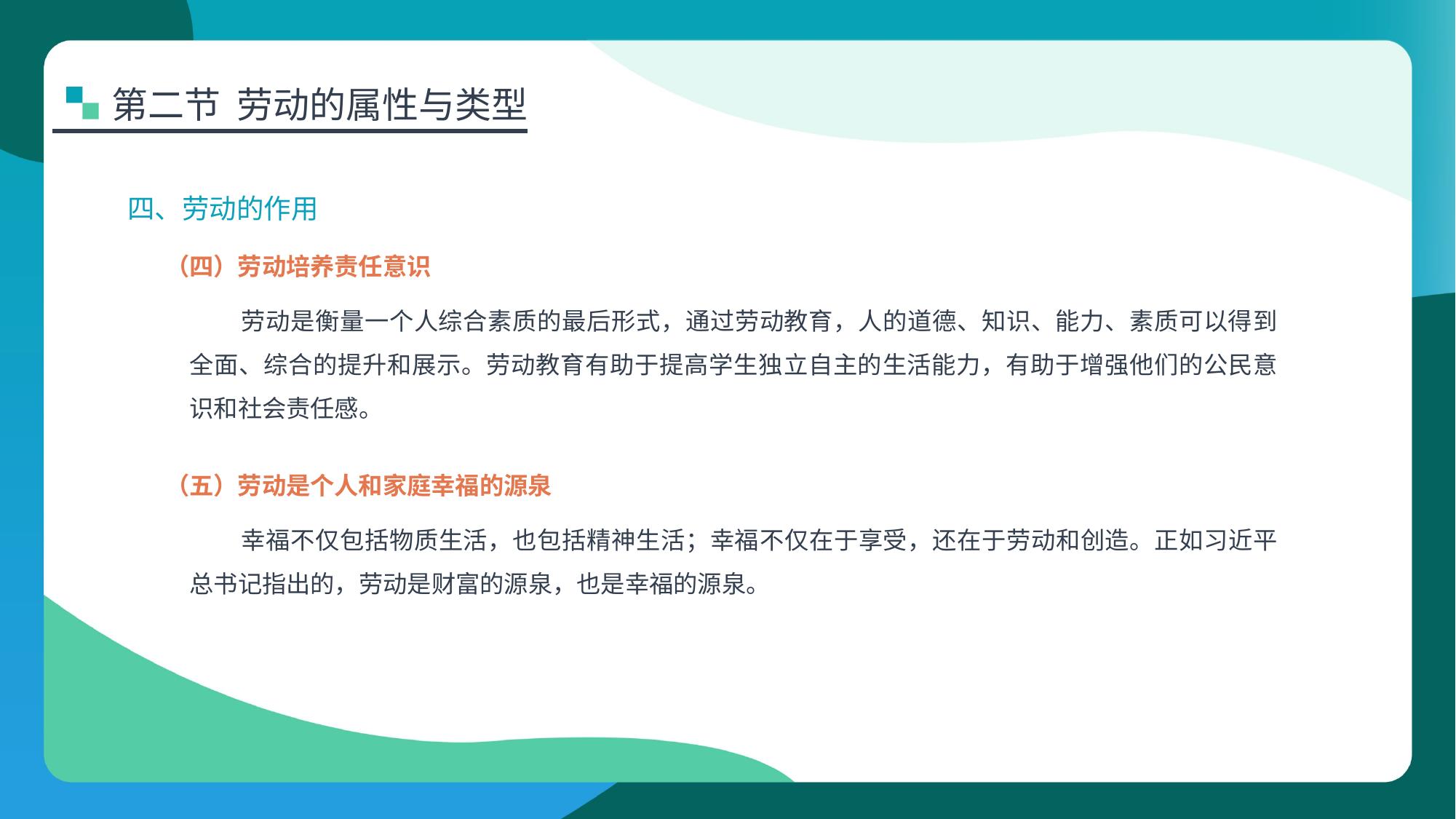

第二节  劳动的属性与类型

四、劳动的作用
（四）劳动培养责任意识
劳动是衡量一个人综合素质的最后形式，通过劳动教育，人的道德、知识、能力、素质可以得到全面、综合的提升和展示。劳动教育有助于提高学生独立自主的生活能力，有助于增强他们的公民意识和社会责任感。
（五）劳动是个人和家庭幸福的源泉
幸福不仅包括物质生活，也包括精神生活；幸福不仅在于享受，还在于劳动和创造。正如习近平总书记指出的，劳动是财富的源泉，也是幸福的源泉。